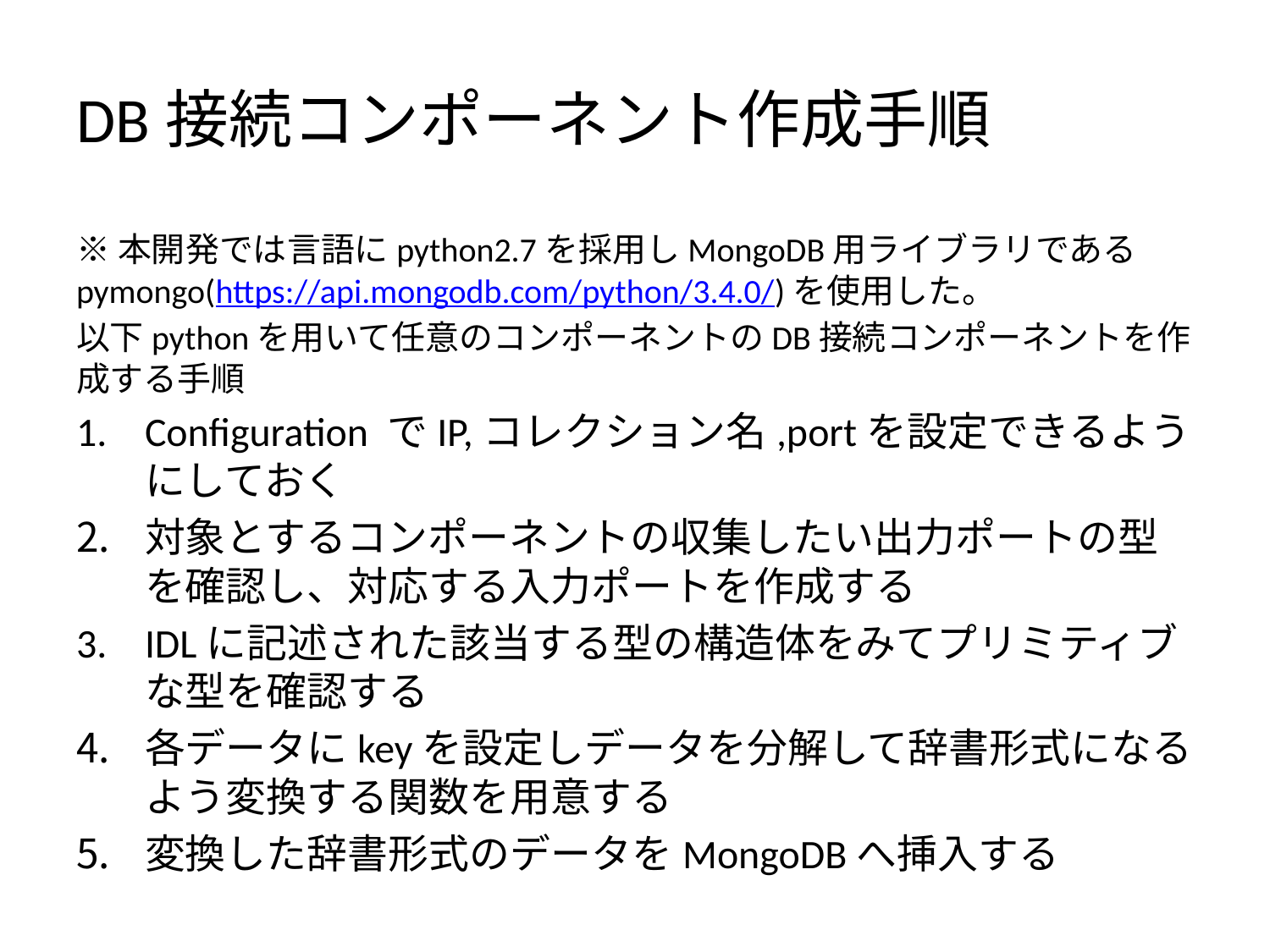

# DB接続コンポーネント作成手順
※本開発では言語にpython2.7を採用しMongoDB用ライブラリであるpymongo(https://api.mongodb.com/python/3.4.0/)を使用した。
以下pythonを用いて任意のコンポーネントのDB接続コンポーネントを作成する手順
Configuration でIP,コレクション名,portを設定できるようにしておく
対象とするコンポーネントの収集したい出力ポートの型を確認し、対応する入力ポートを作成する
IDLに記述された該当する型の構造体をみてプリミティブな型を確認する
各データにkeyを設定しデータを分解して辞書形式になるよう変換する関数を用意する
変換した辞書形式のデータをMongoDBへ挿入する